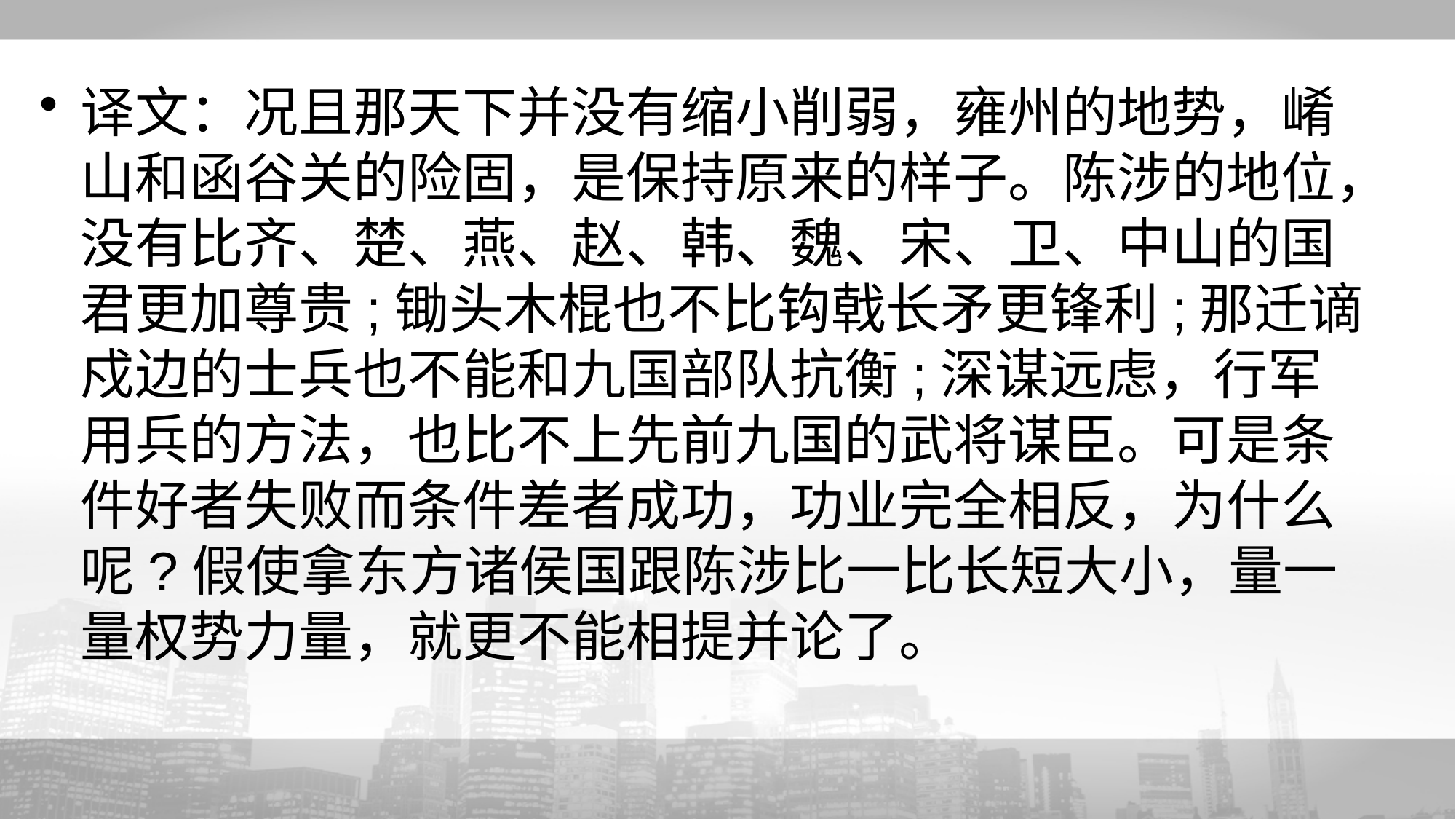

译文：况且那天下并没有缩小削弱，雍州的地势，崤山和函谷关的险固，是保持原来的样子。陈涉的地位，没有比齐、楚、燕、赵、韩、魏、宋、卫、中山的国君更加尊贵;锄头木棍也不比钩戟长矛更锋利;那迁谪戍边的士兵也不能和九国部队抗衡;深谋远虑，行军用兵的方法，也比不上先前九国的武将谋臣。可是条件好者失败而条件差者成功，功业完全相反，为什么呢?假使拿东方诸侯国跟陈涉比一比长短大小，量一量权势力量，就更不能相提并论了。